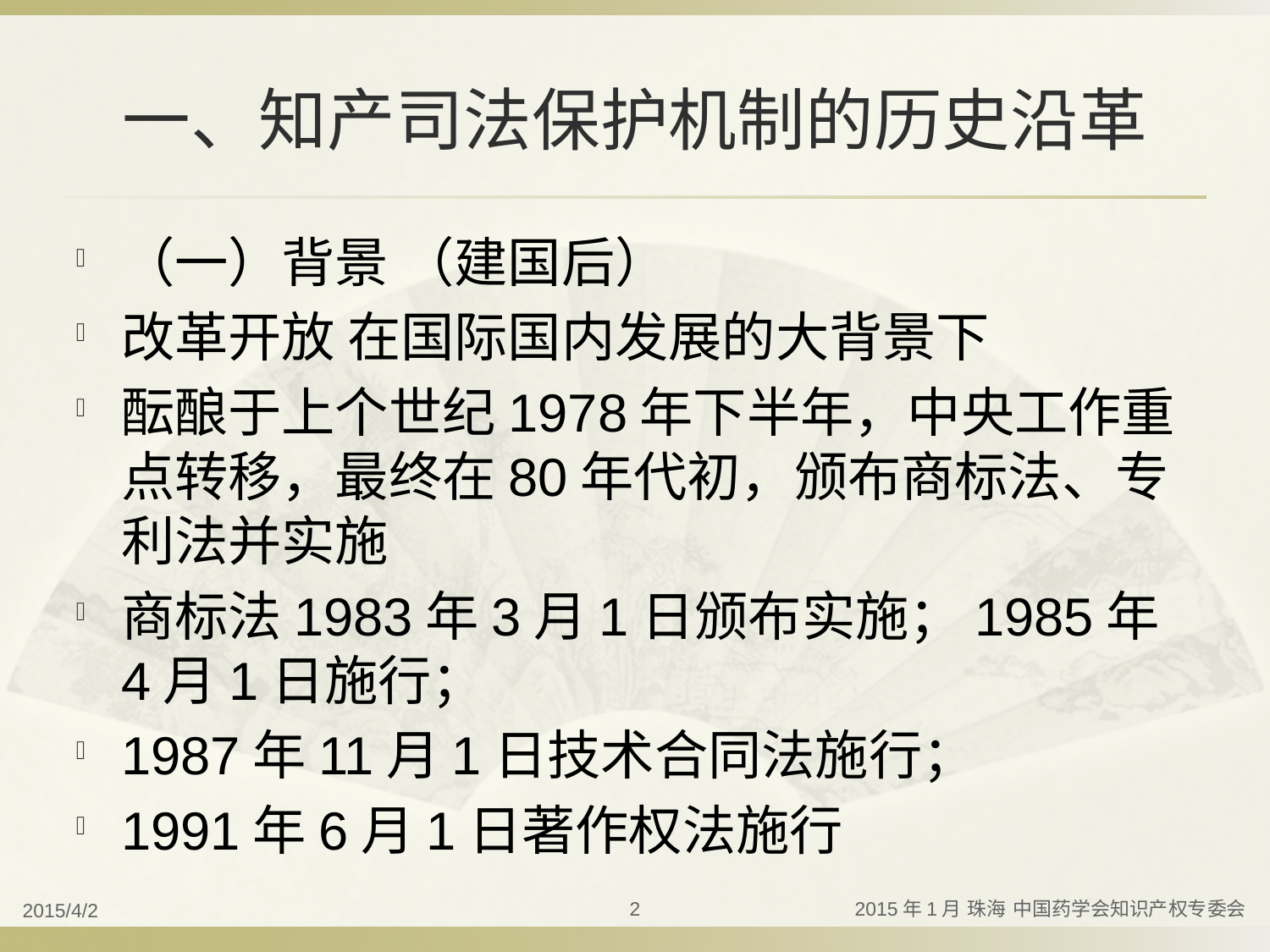

# 一、知产司法保护机制的历史沿革
（一）背景 （建国后）
改革开放 在国际国内发展的大背景下
酝酿于上个世纪1978年下半年，中央工作重点转移，最终在80年代初，颁布商标法、专利法并实施
商标法1983年3月1日颁布实施；1985年4月1日施行；
1987年11月1日技术合同法施行；
1991年6月1日著作权法施行
2015/4/2
2
2015年1月 珠海 中国药学会知识产权专委会